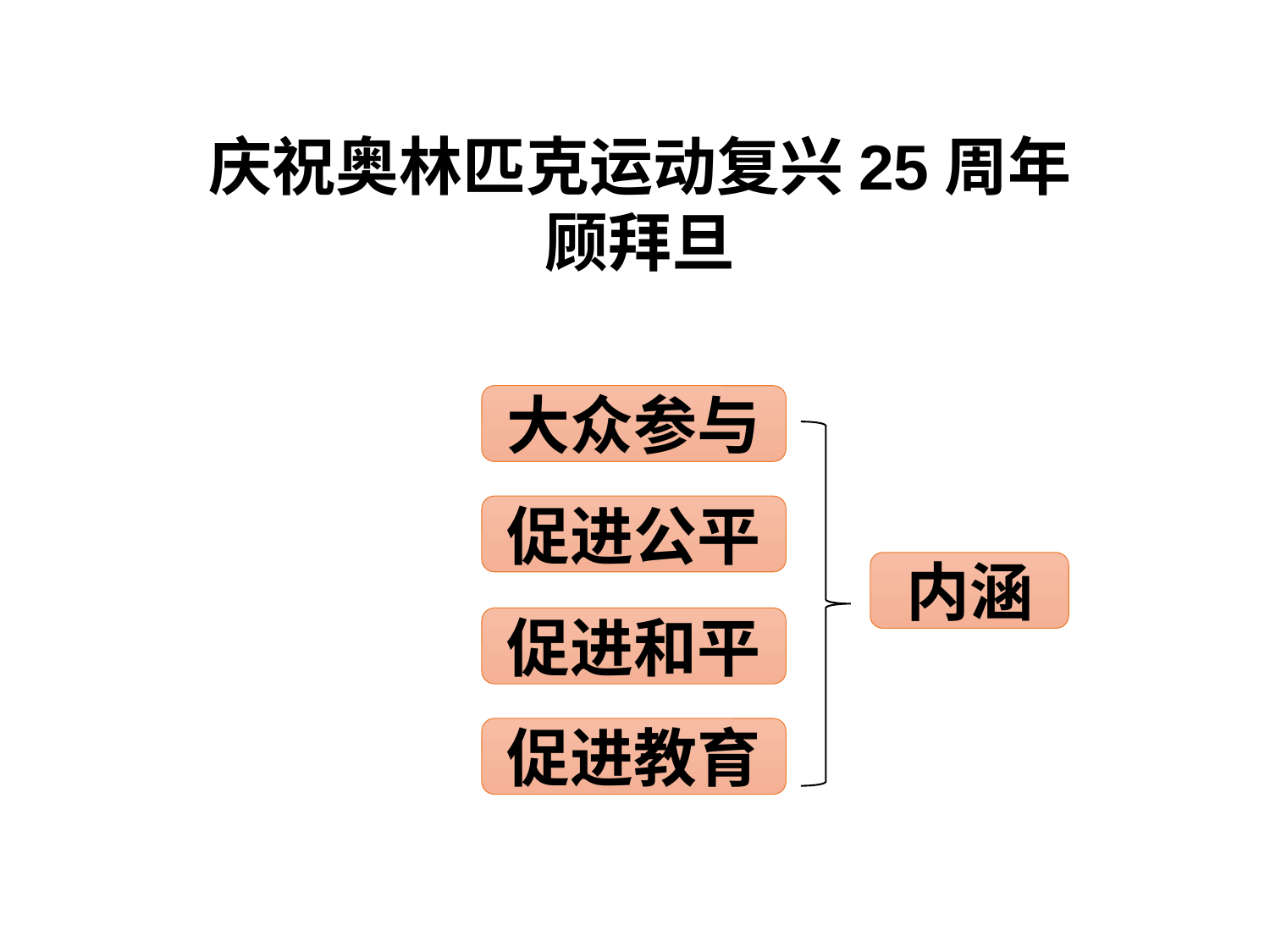

庆祝奥林匹克运动复兴25周年
顾拜旦

大众参与

促进公平
内涵
促进和平
促进教育